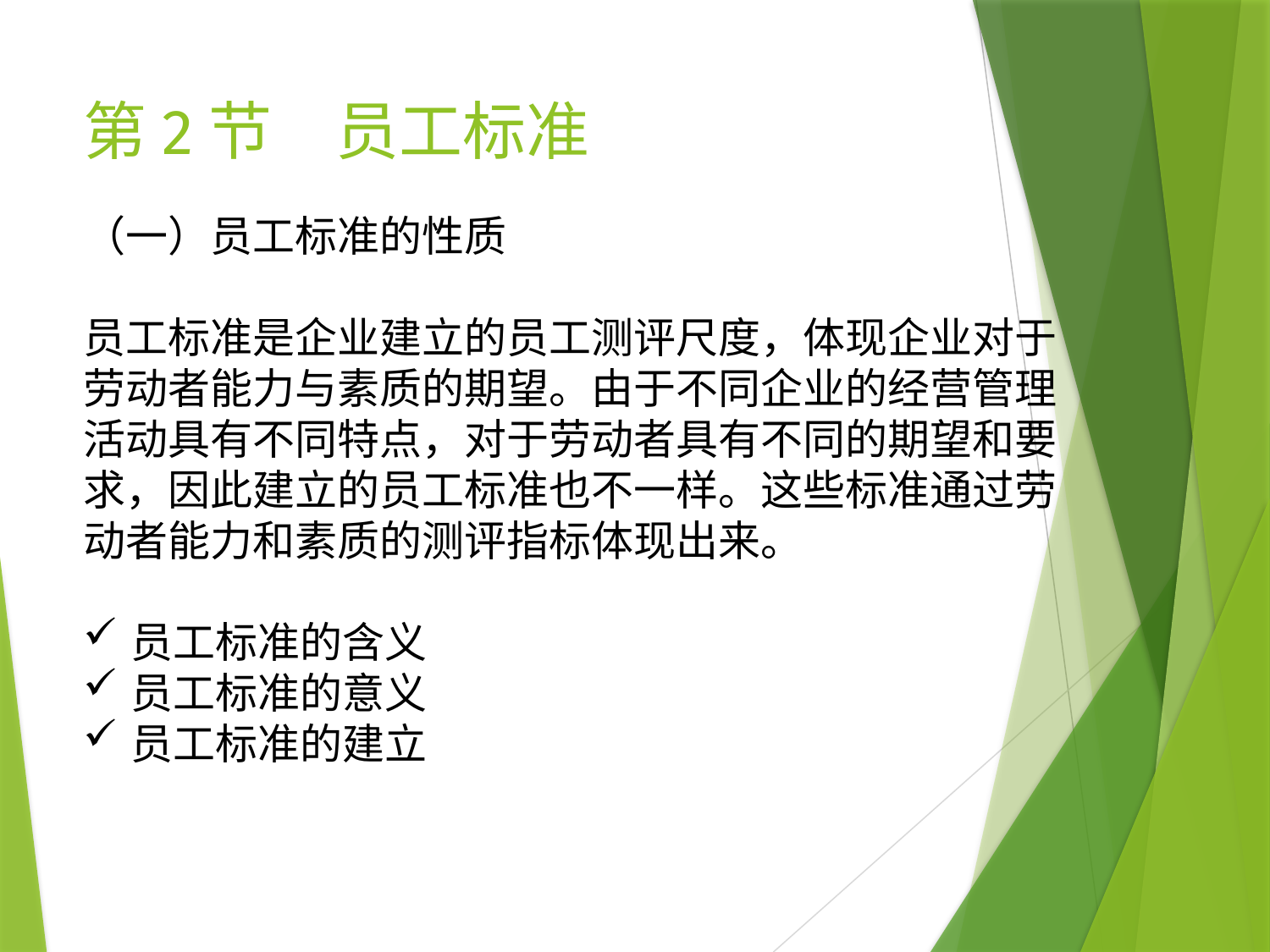

# 第2节　员工标准
（一）员工标准的性质

员工标准是企业建立的员工测评尺度，体现企业对于劳动者能力与素质的期望。由于不同企业的经营管理活动具有不同特点，对于劳动者具有不同的期望和要求，因此建立的员工标准也不一样。这些标准通过劳动者能力和素质的测评指标体现出来。

员工标准的含义
员工标准的意义
员工标准的建立